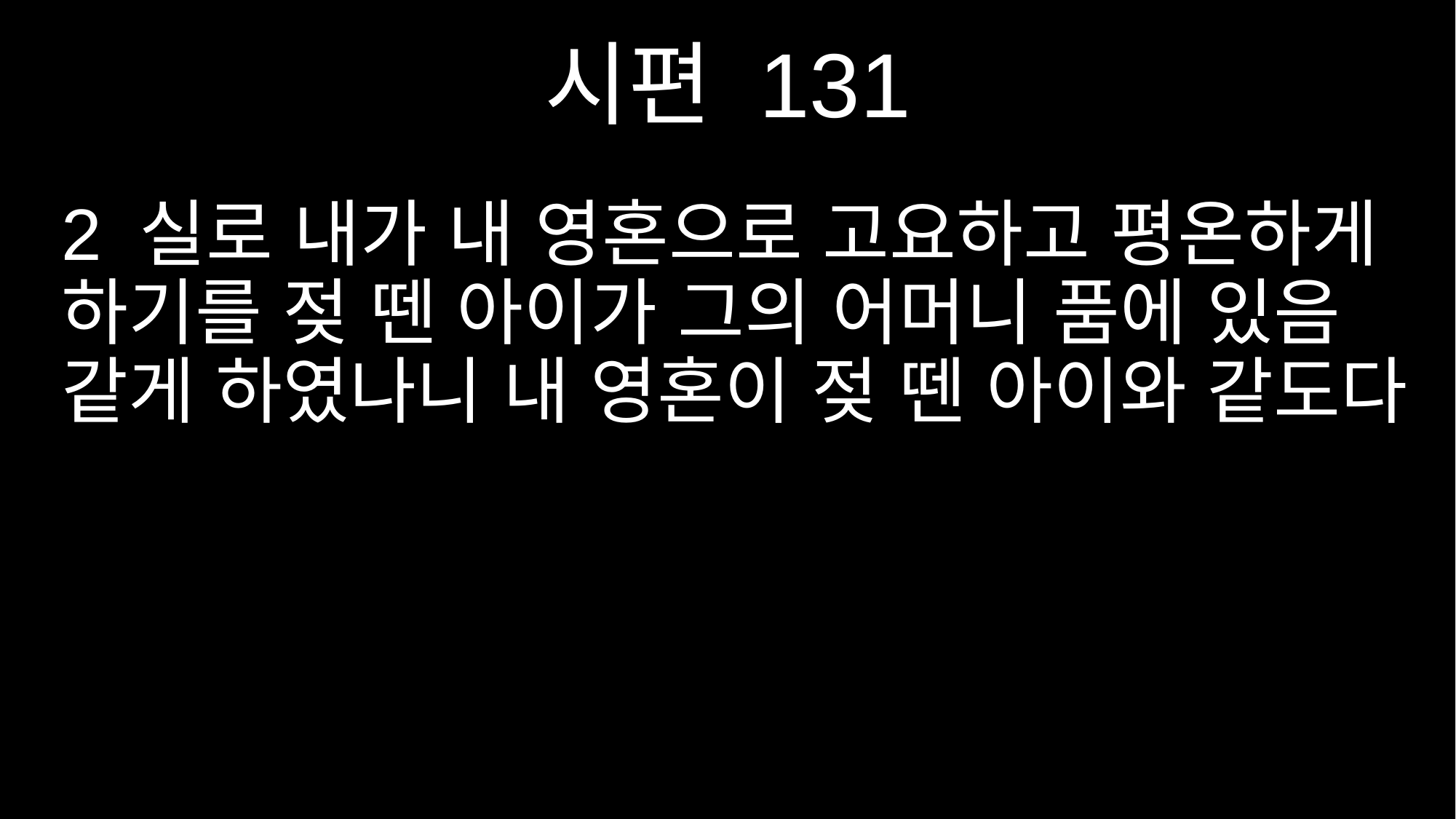

시편 131
2 실로 내가 내 영혼으로 고요하고 평온하게 하기를 젖 뗀 아이가 그의 어머니 품에 있음 같게 하였나니 내 영혼이 젖 뗀 아이와 같도다